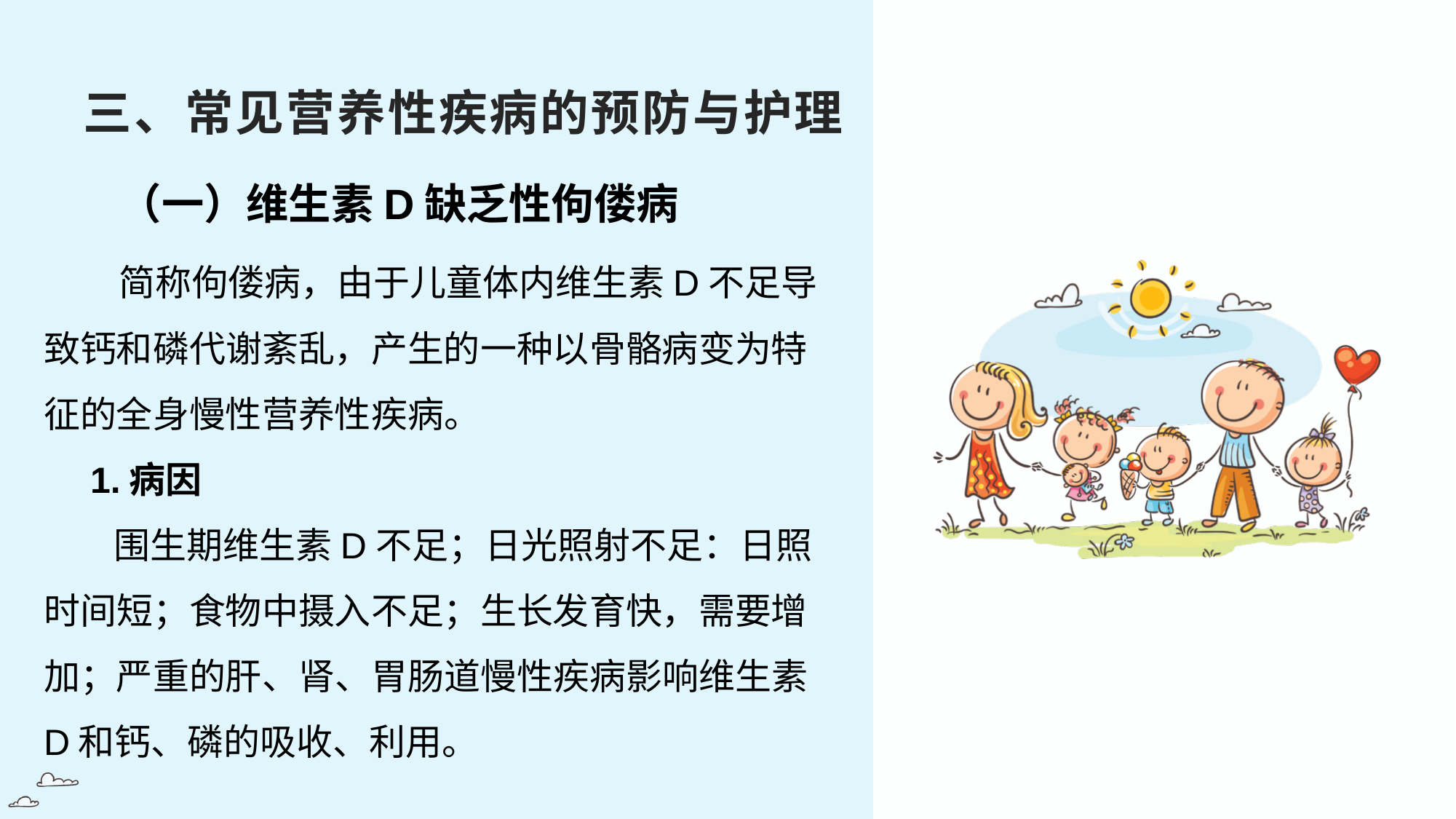

三、常见营养性疾病的预防与护理
   （一）维生素D缺乏性佝偻病
   简称佝偻病，由于儿童体内维生素D不足导致钙和磷代谢紊乱，产生的一种以骨骼病变为特征的全身慢性营养性疾病。
 1.病因
   围生期维生素D不足；日光照射不足：日照时间短；食物中摄入不足；生长发育快，需要增加；严重的肝、肾、胃肠道慢性疾病影响维生素D和钙、磷的吸收、利用。